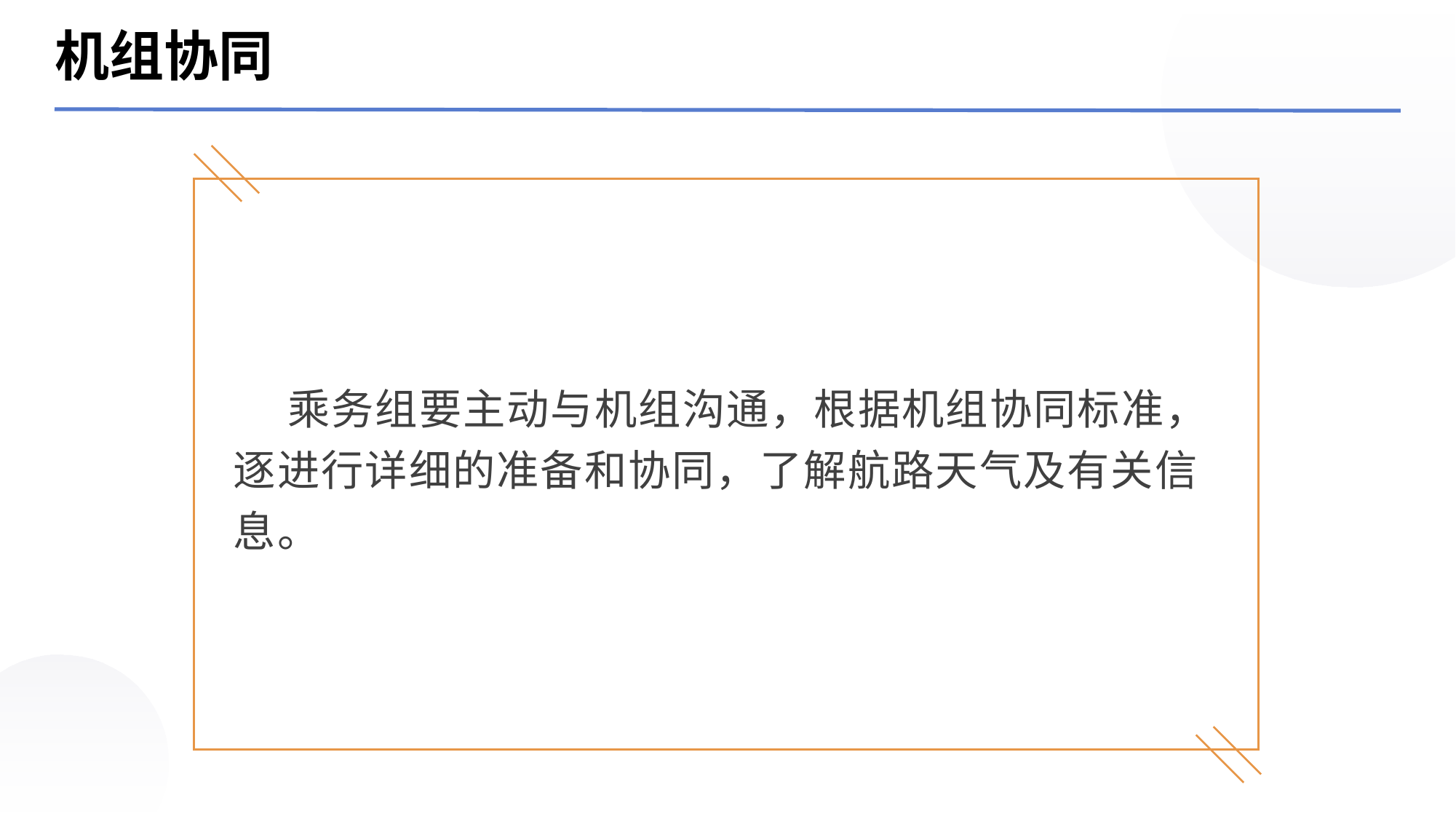

机组协同

    乘务组要主动与机组沟通，根据机组协同标准，逐进行详细的准备和协同，了解航路天气及有关信息。